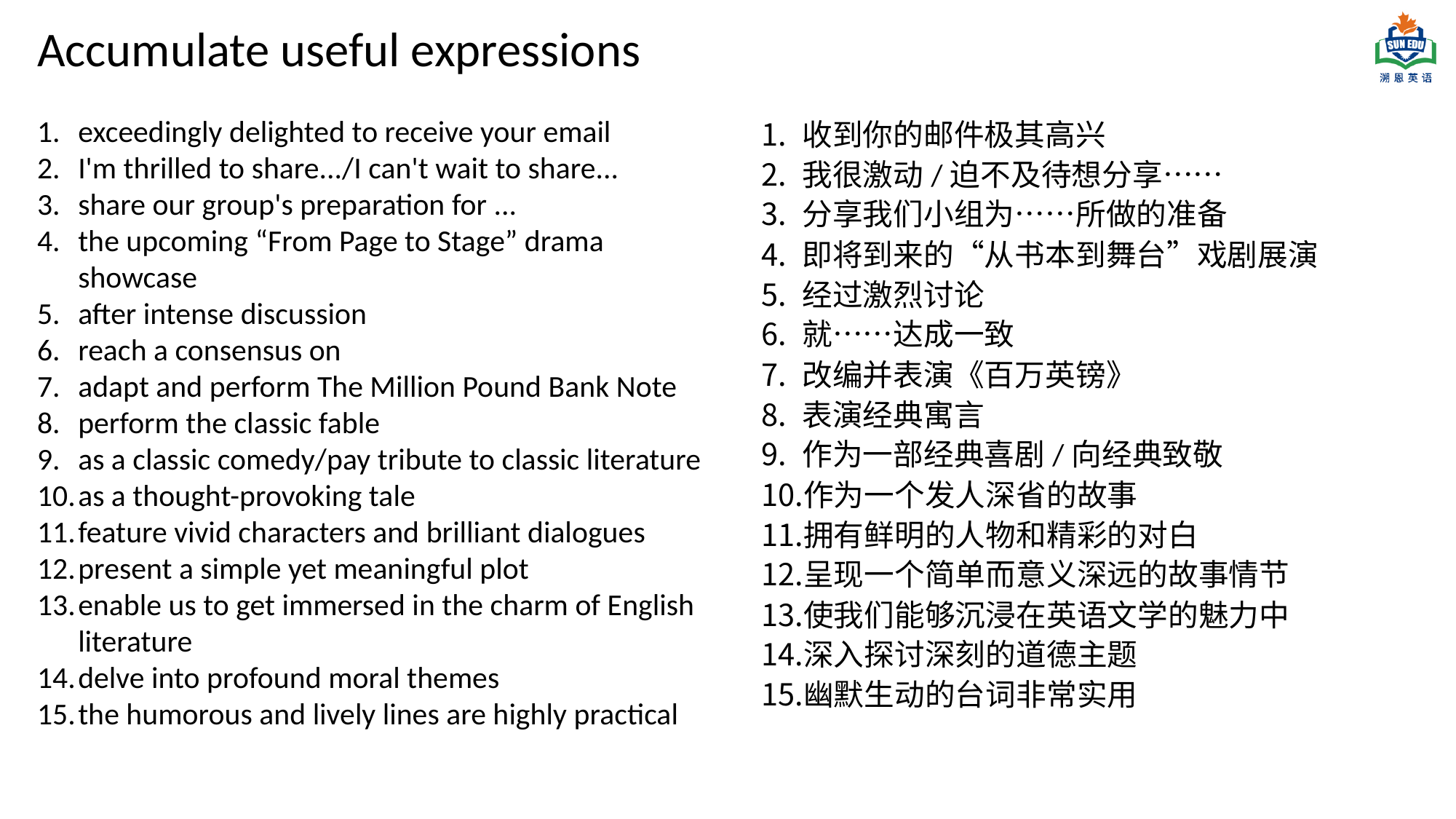

Accumulate useful expressions
exceedingly delighted to receive your email
I'm thrilled to share.../I can't wait to share...
share our group's preparation for ...
the upcoming “From Page to Stage” drama showcase
after intense discussion
reach a consensus on
adapt and perform The Million Pound Bank Note
perform the classic fable
as a classic comedy/pay tribute to classic literature
as a thought-provoking tale
feature vivid characters and brilliant dialogues
present a simple yet meaningful plot
enable us to get immersed in the charm of English literature
delve into profound moral themes
the humorous and lively lines are highly practical
收到你的邮件极其高兴
我很激动/迫不及待想分享……
分享我们小组为……所做的准备
即将到来的“从书本到舞台”戏剧展演
经过激烈讨论
就……达成一致
改编并表演《百万英镑》
表演经典寓言
作为一部经典喜剧/向经典致敬
作为一个发人深省的故事
拥有鲜明的人物和精彩的对白
呈现一个简单而意义深远的故事情节
使我们能够沉浸在英语文学的魅力中
深入探讨深刻的道德主题
幽默生动的台词非常实用